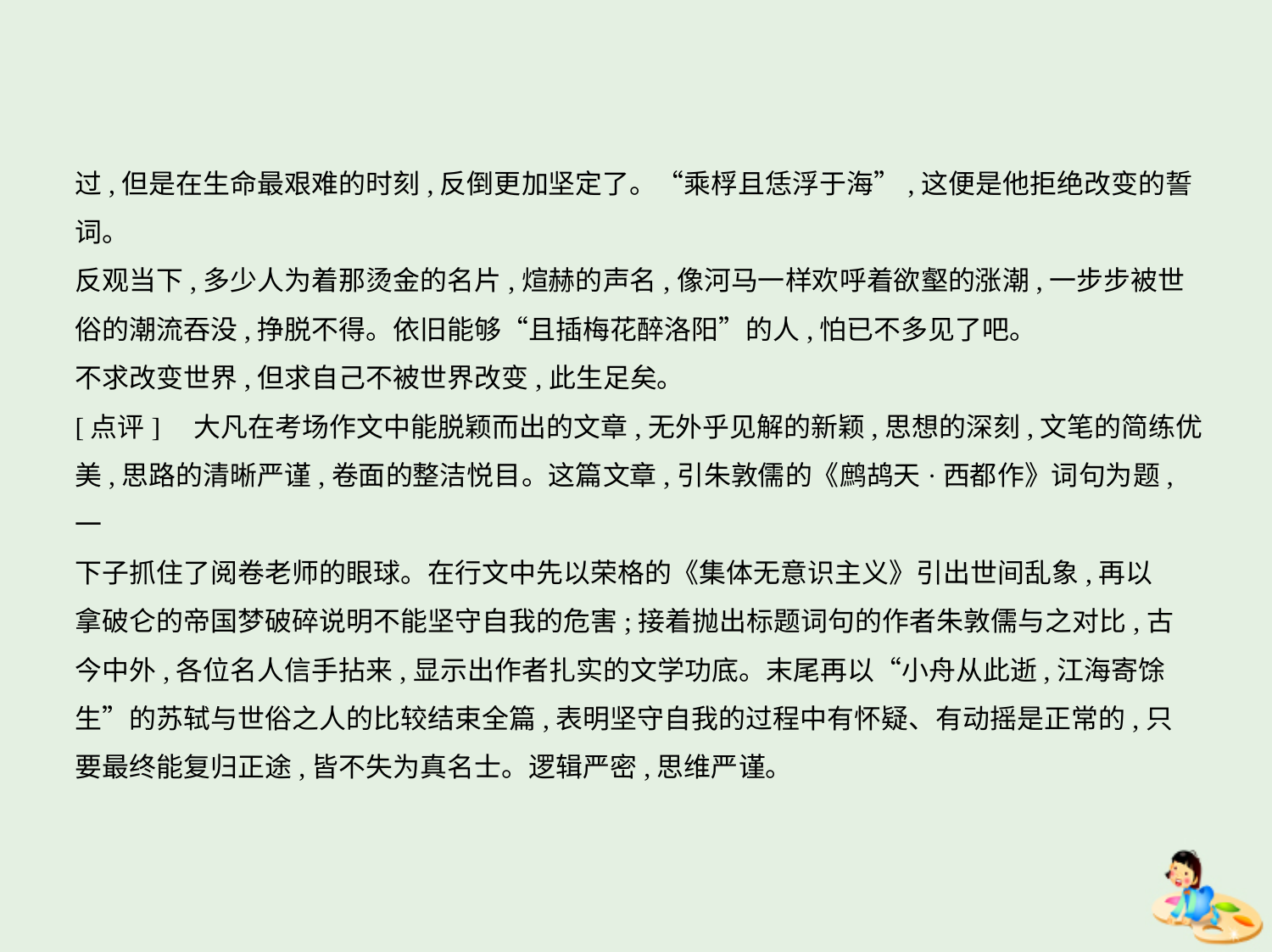

过,但是在生命最艰难的时刻,反倒更加坚定了。“乘桴且恁浮于海”,这便是他拒绝改变的誓
词。
反观当下,多少人为着那烫金的名片,煊赫的声名,像河马一样欢呼着欲壑的涨潮,一步步被世
俗的潮流吞没,挣脱不得。依旧能够“且插梅花醉洛阳”的人,怕已不多见了吧。
不求改变世界,但求自己不被世界改变,此生足矣。
[点评]　大凡在考场作文中能脱颖而出的文章,无外乎见解的新颖,思想的深刻,文笔的简练优
美,思路的清晰严谨,卷面的整洁悦目。这篇文章,引朱敦儒的《鹧鸪天·西都作》词句为题,一
下子抓住了阅卷老师的眼球。在行文中先以荣格的《集体无意识主义》引出世间乱象,再以
拿破仑的帝国梦破碎说明不能坚守自我的危害;接着抛出标题词句的作者朱敦儒与之对比,古
今中外,各位名人信手拈来,显示出作者扎实的文学功底。末尾再以“小舟从此逝,江海寄馀
生”的苏轼与世俗之人的比较结束全篇,表明坚守自我的过程中有怀疑、有动摇是正常的,只
要最终能复归正途,皆不失为真名士。逻辑严密,思维严谨。